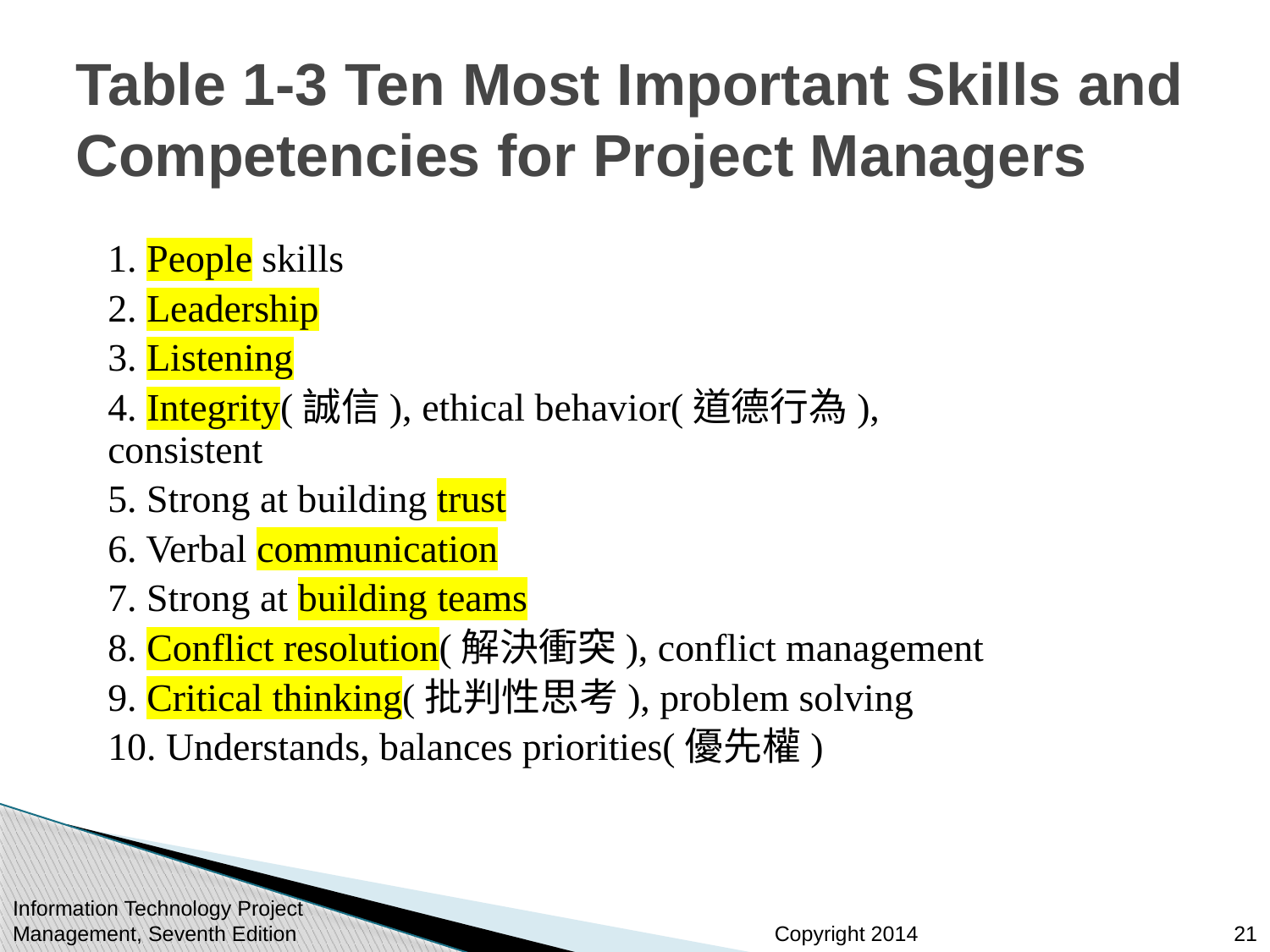

# Table 1-3 Ten Most Important Skills and Competencies for Project Managers
1. People skills
2. Leadership
3. Listening
4. Integrity(誠信), ethical behavior(道德行為), consistent
5. Strong at building trust
6. Verbal communication
7. Strong at building teams
8. Conflict resolution(解決衝突), conflict management
9. Critical thinking(批判性思考), problem solving
10. Understands, balances priorities(優先權)
Information Technology Project Management, Seventh Edition
21